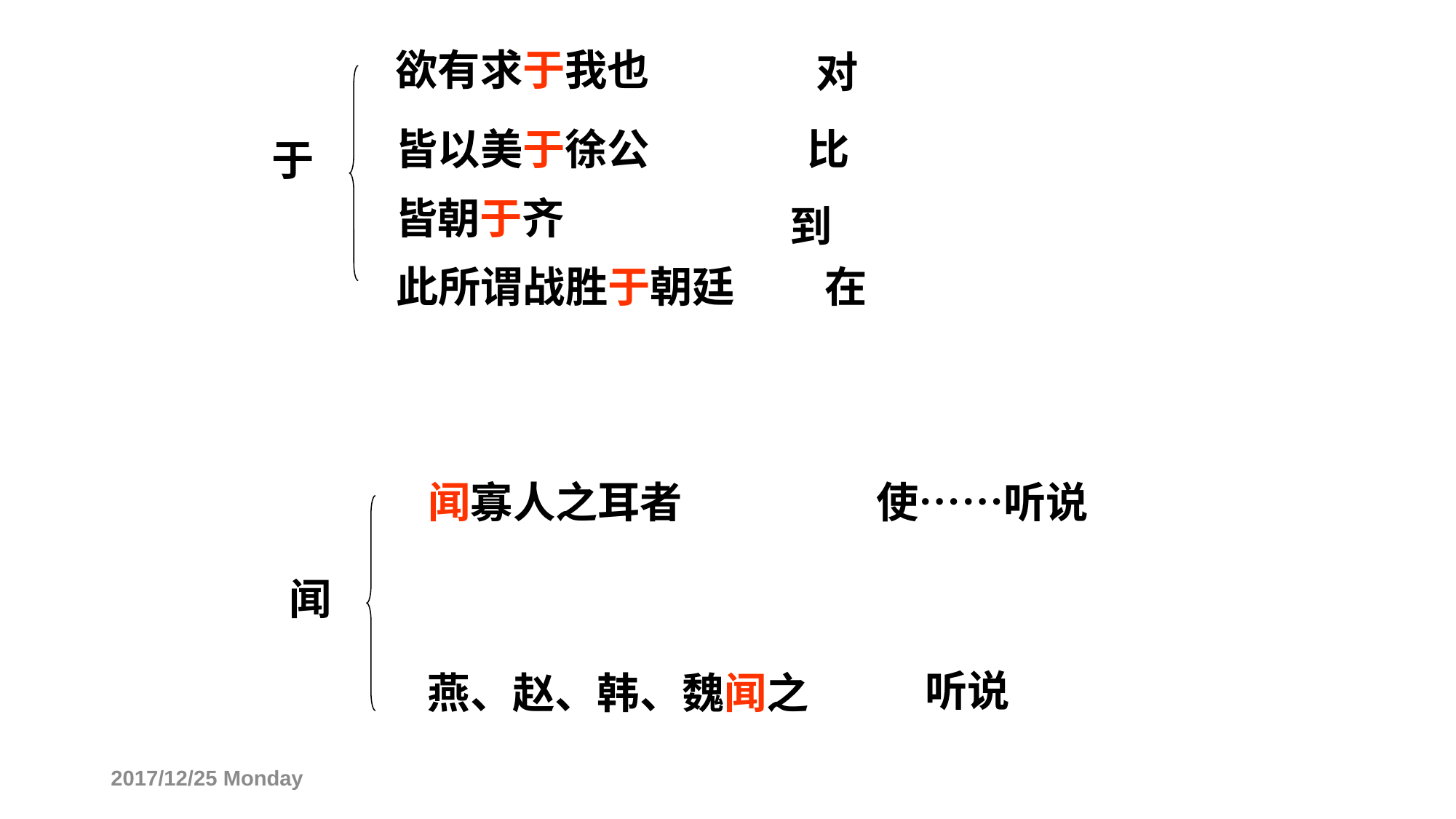

欲有求于我也
对

皆以美于徐公
比
于
皆朝于齐
到
此所谓战胜于朝廷
在
闻寡人之耳者
使……听说

闻
听说
燕、赵、韩、魏闻之
2017/12/25 Monday